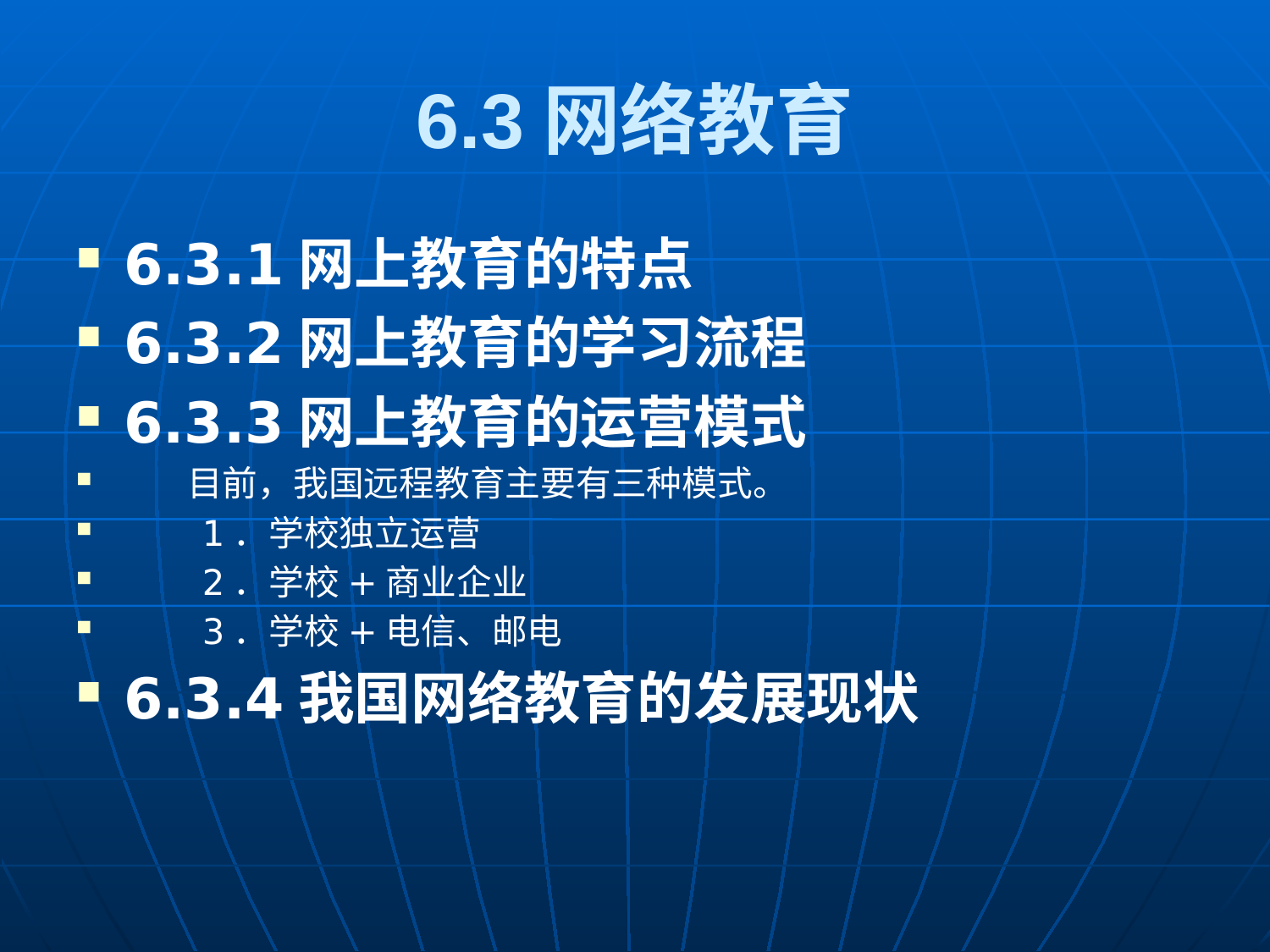

6.3网络教育
6.3.1网上教育的特点
6.3.2网上教育的学习流程
6.3.3网上教育的运营模式
       目前，我国远程教育主要有三种模式。
       1．学校独立运营
       2．学校+商业企业
       3．学校+电信、邮电
6.3.4我国网络教育的发展现状